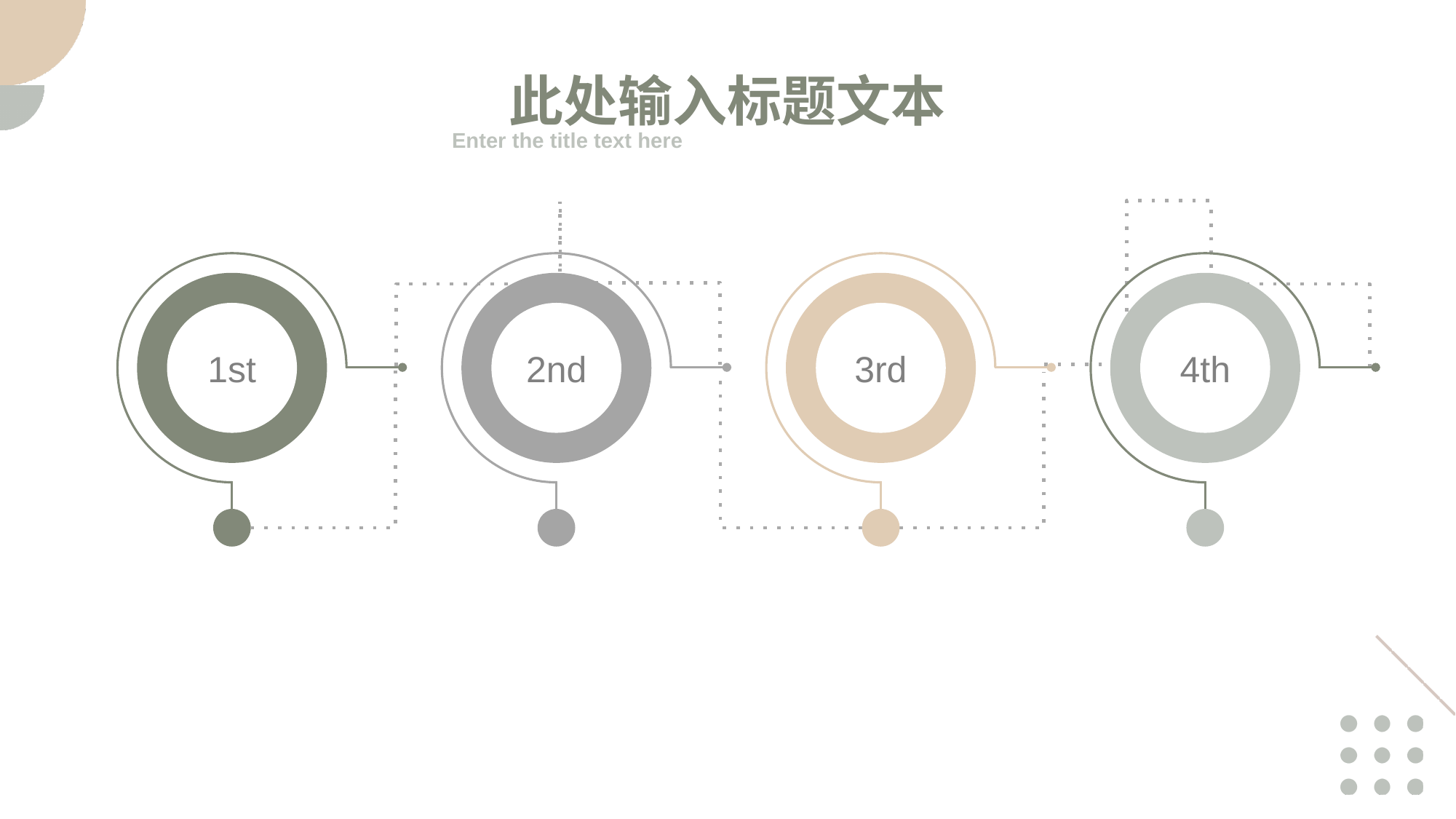

此处输入标题文本
Enter the title text here

1st
2nd
3rd
4th